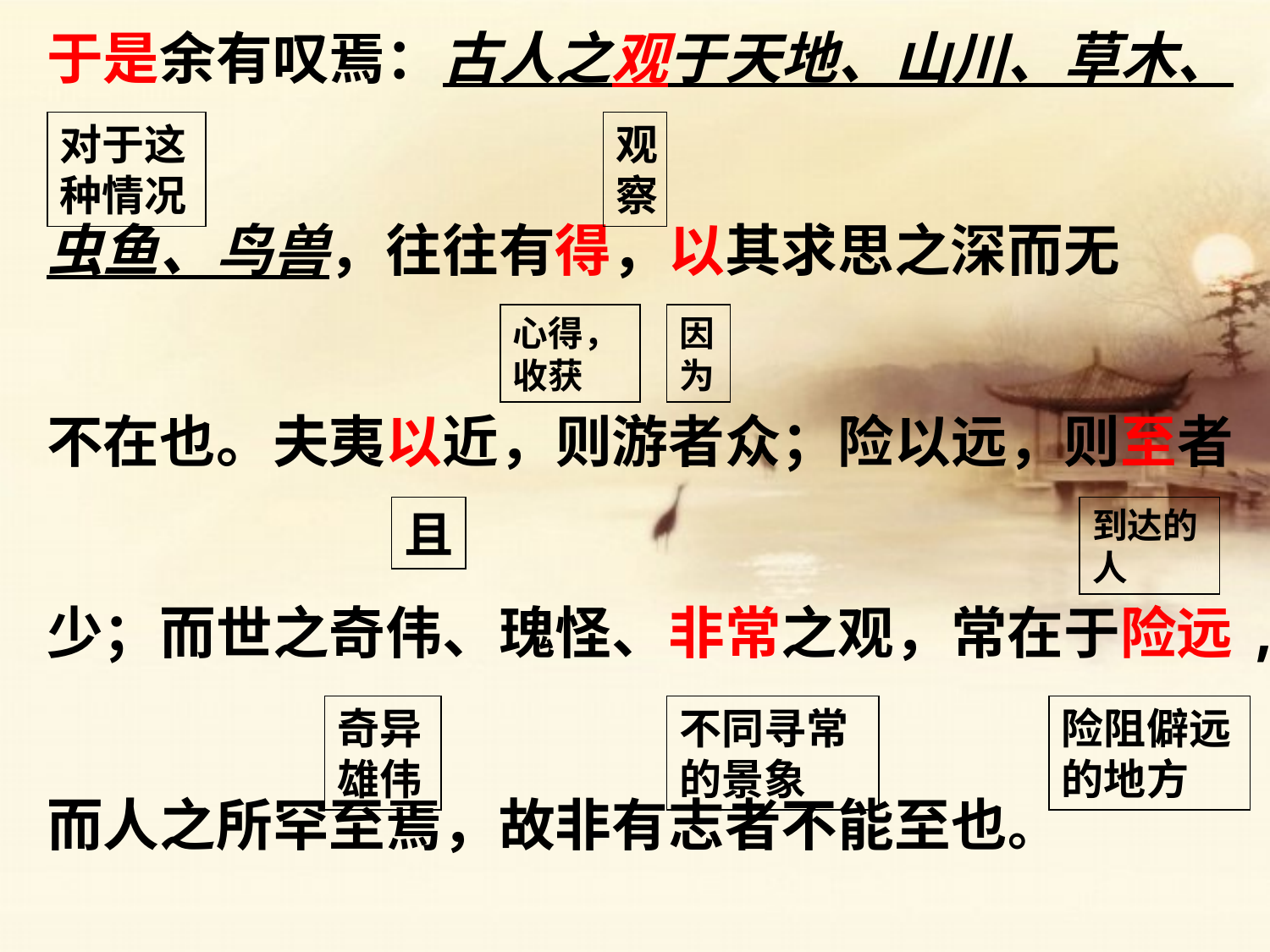

于是余有叹焉：古人之观于天地、山川、草木、

虫鱼、鸟兽，往往有得，以其求思之深而无

不在也。夫夷以近，则游者众；险以远，则至者

少；而世之奇伟、瑰怪、非常之观，常在于险远,

而人之所罕至焉，故非有志者不能至也。
对于这种情况
观察
心得，收获
因为
且
到达的人

奇异雄伟
不同寻常的景象
险阻僻远的地方